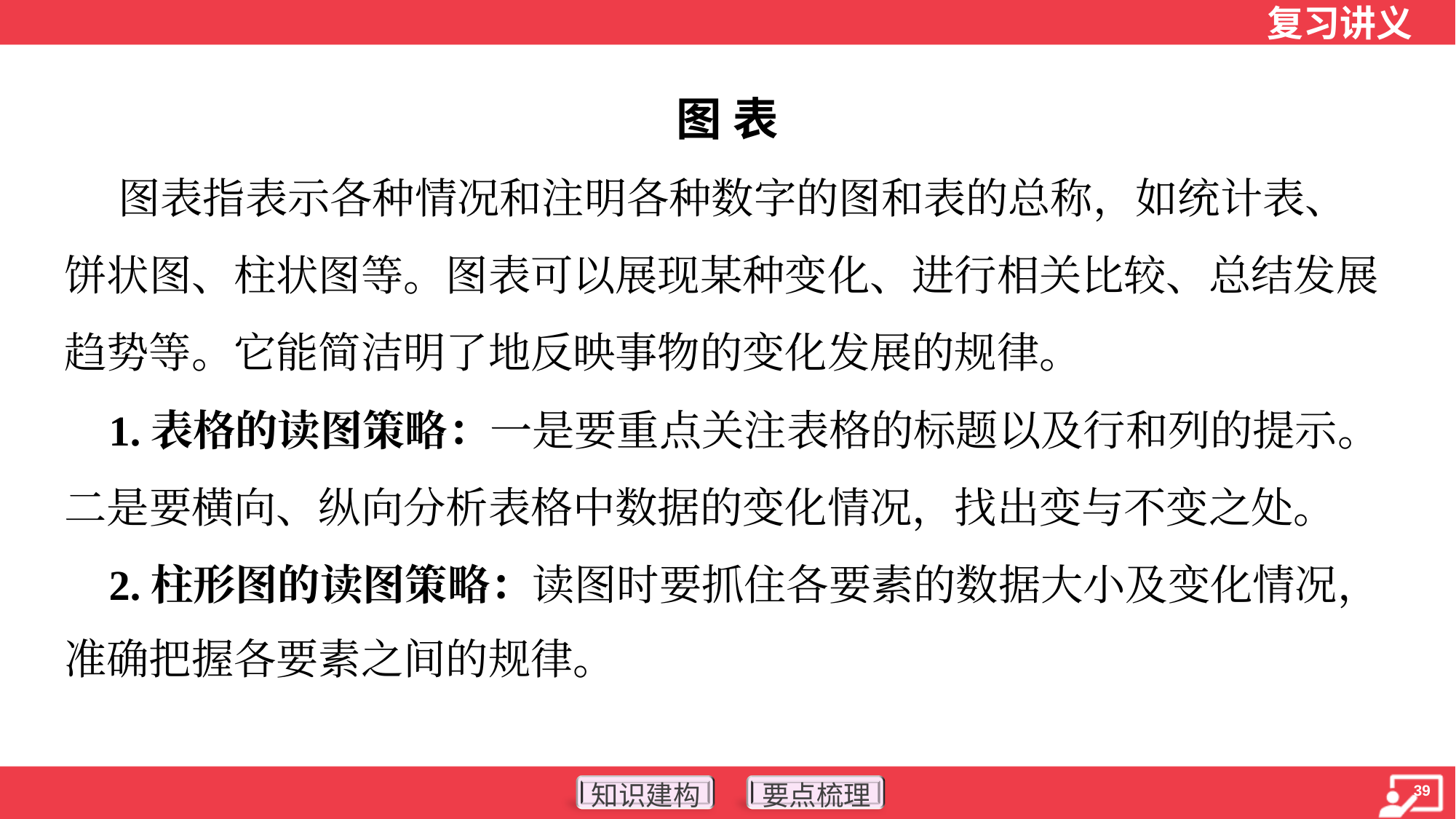

图 表
    图表指表示各种情况和注明各种数字的图和表的总称，如统计表、
饼状图、柱状图等。图表可以展现某种变化、进行相关比较、总结发展
趋势等。它能简洁明了地反映事物的变化发展的规律。
    1.表格的读图策略：一是要重点关注表格的标题以及行和列的提示。
二是要横向、纵向分析表格中数据的变化情况，找出变与不变之处。
    2.柱形图的读图策略：读图时要抓住各要素的数据大小及变化情况，
准确把握各要素之间的规律。